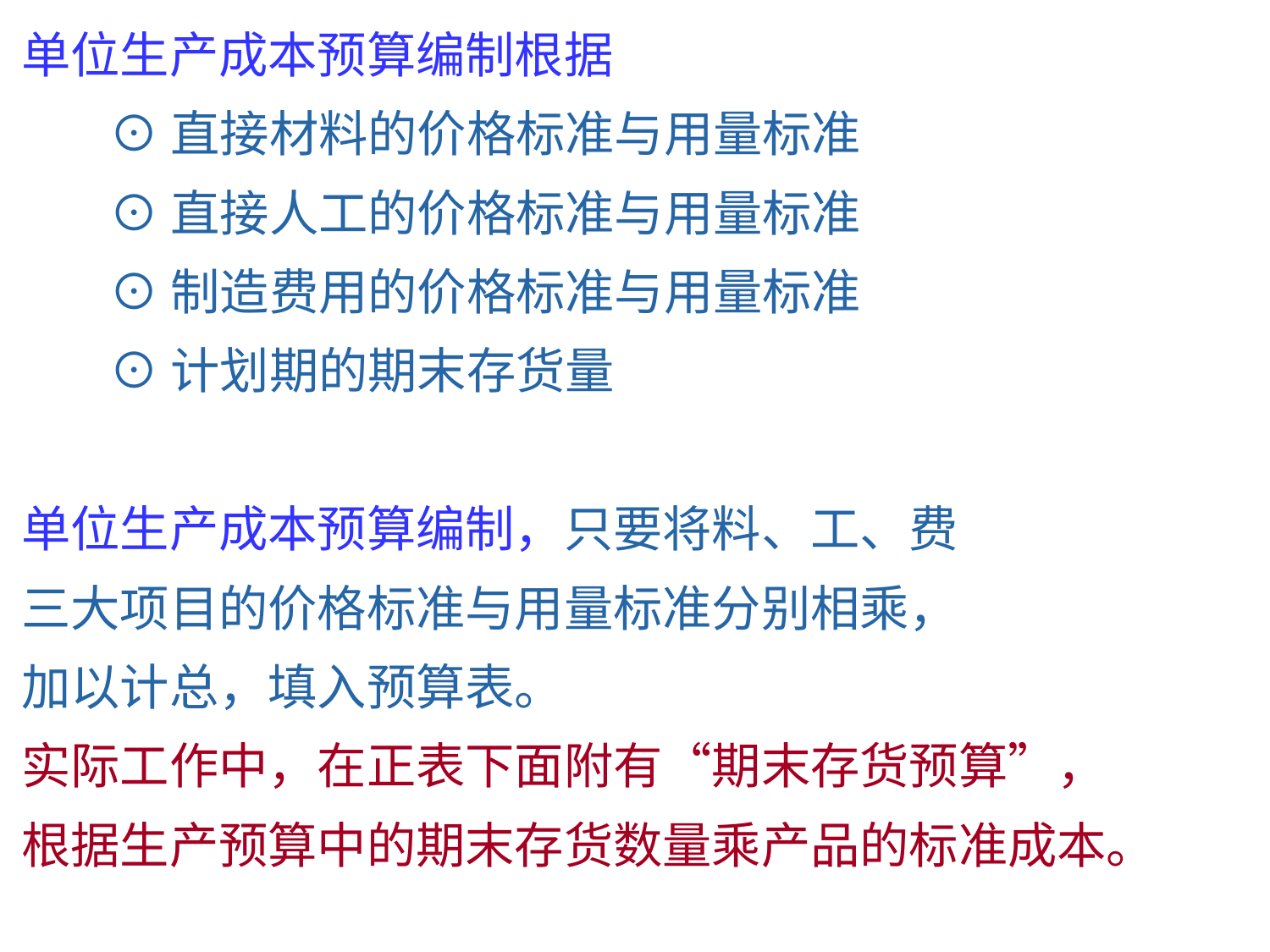

单位生产成本预算编制根据
        ⊙直接材料的价格标准与用量标准
        ⊙直接人工的价格标准与用量标准
        ⊙制造费用的价格标准与用量标准
        ⊙计划期的期末存货量

单位生产成本预算编制，只要将料、工、费
三大项目的价格标准与用量标准分别相乘，
加以计总，填入预算表。
实际工作中，在正表下面附有“期末存货预算”，
根据生产预算中的期末存货数量乘产品的标准成本。